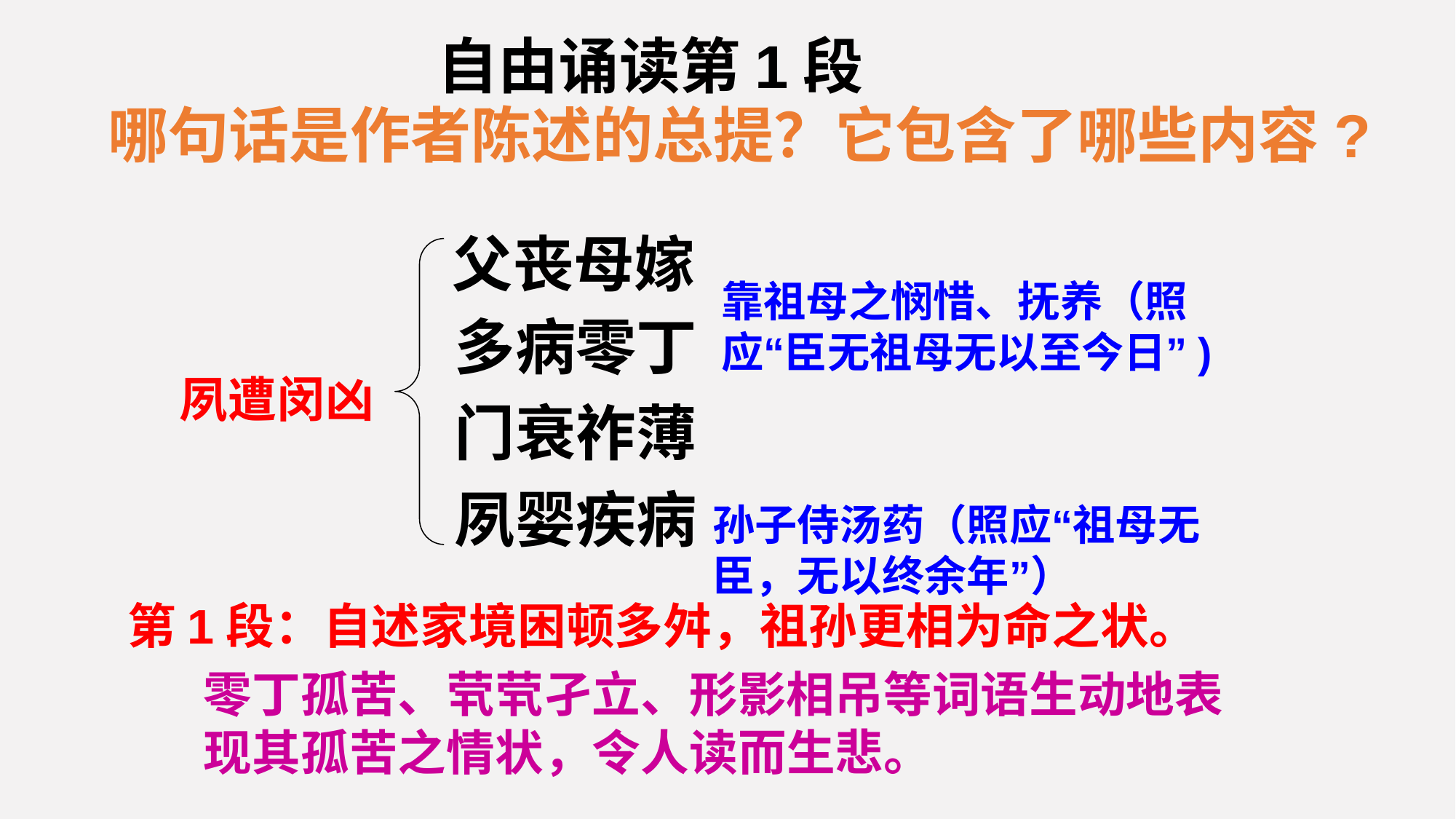

自由诵读第1段
   哪句话是作者陈述的总提？它包含了哪些内容?
父丧母嫁

靠祖母之悯惜、抚养（照应“臣无祖母无以至今日”)
多病零丁
夙遭闵凶
门衰祚薄
夙婴疾病
孙子侍汤药（照应“祖母无臣，无以终余年”）
第1段：自述家境困顿多舛，祖孙更相为命之状。
零丁孤苦、茕茕孑立、形影相吊等词语生动地表现其孤苦之情状，令人读而生悲。